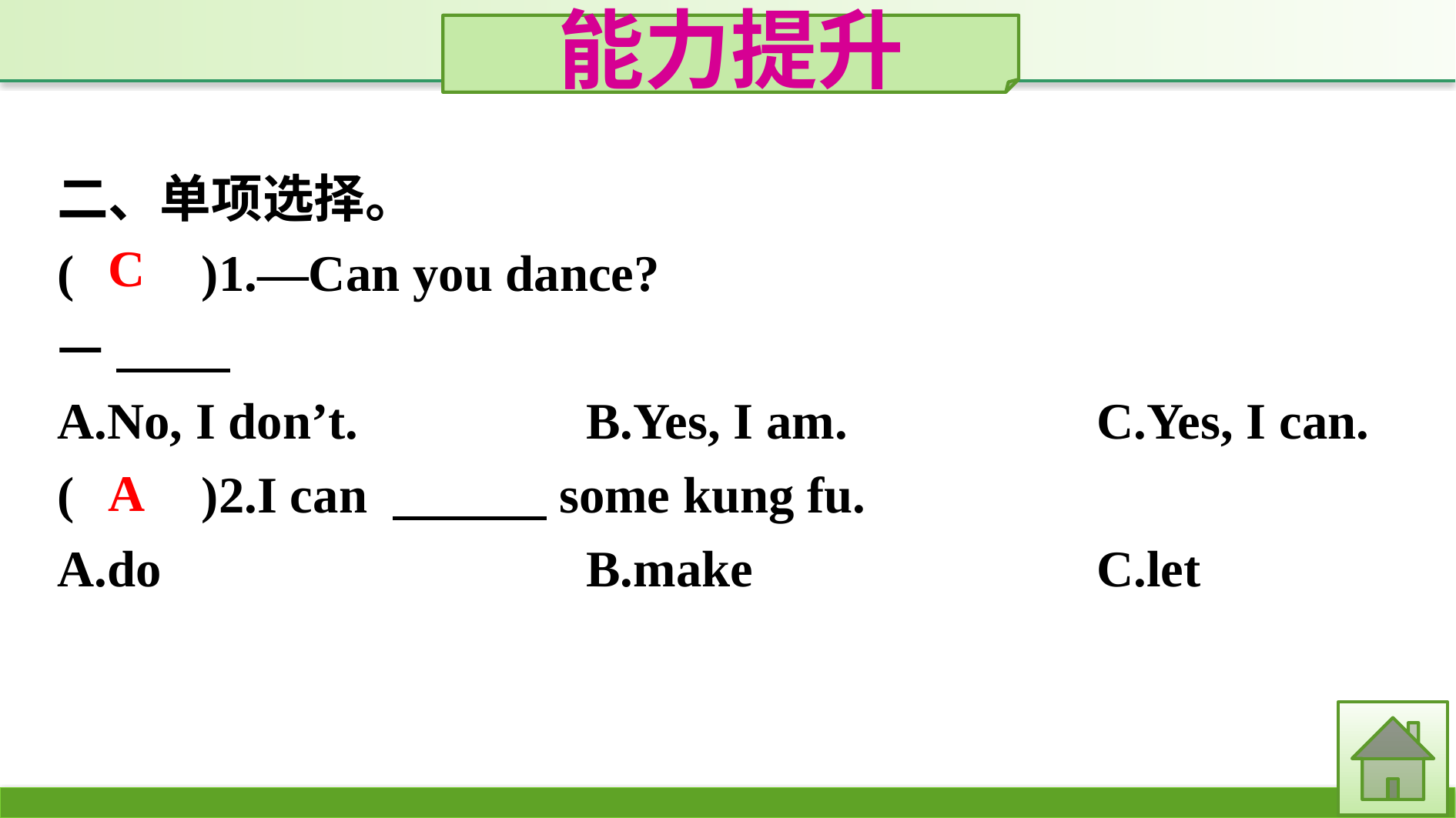

能力提升
二、单项选择。
(　　)1.—Can you dance?
—
A.No, I don’t.　　　	B.Yes, I am.　　　	C.Yes, I can.
(　　)2.I can 　　　some kung fu.
A.do				B.make			C.let
C
A